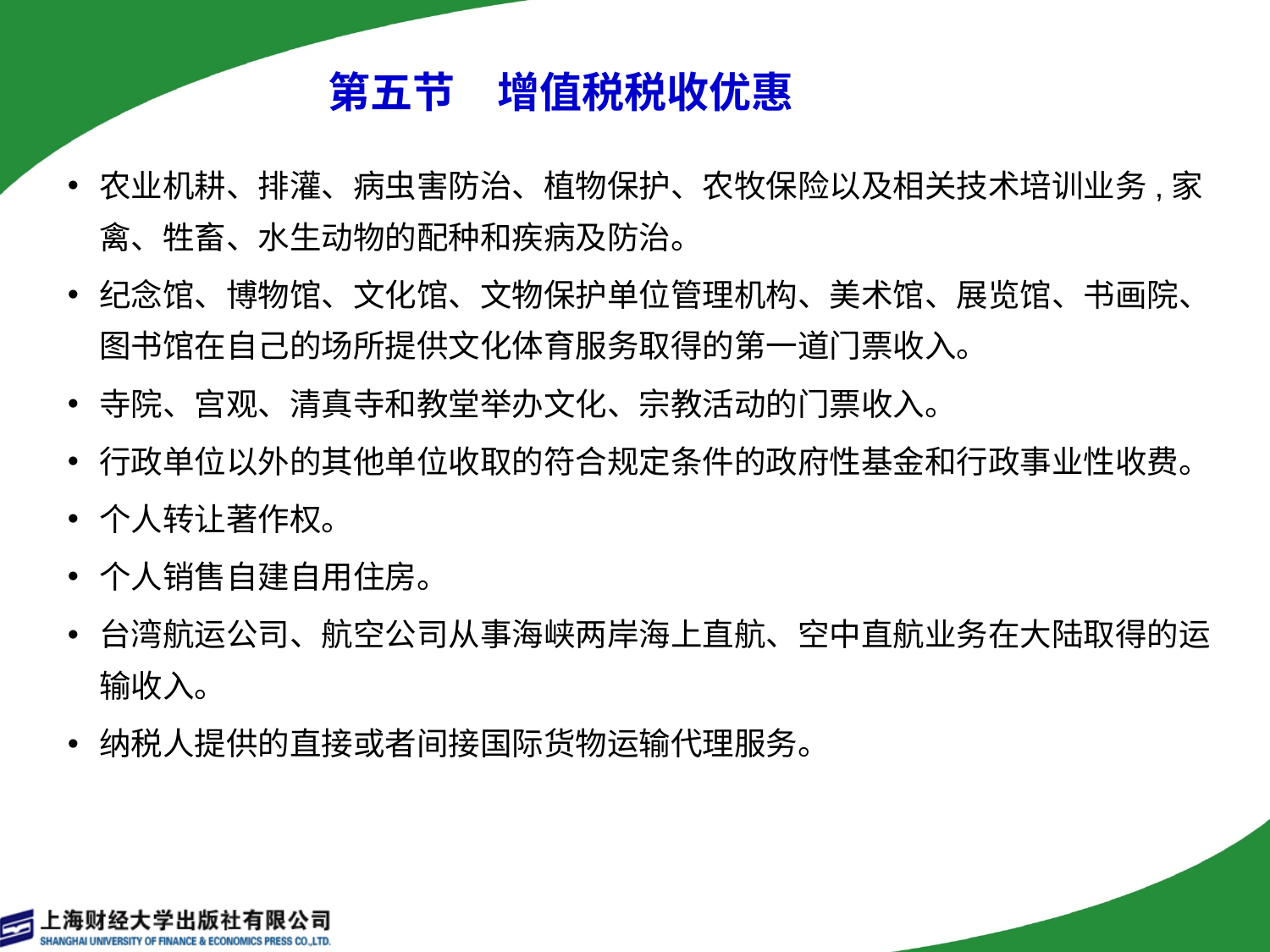

第五节　增值税税收优惠
农业机耕、排灌、病虫害防治、植物保护、农牧保险以及相关技术培训业务,家禽、牲畜、水生动物的配种和疾病及防治。
纪念馆、博物馆、文化馆、文物保护单位管理机构、美术馆、展览馆、书画院、图书馆在自己的场所提供文化体育服务取得的第一道门票收入。
寺院、宫观、清真寺和教堂举办文化、宗教活动的门票收入。
行政单位以外的其他单位收取的符合规定条件的政府性基金和行政事业性收费。
个人转让著作权。
个人销售自建自用住房。
台湾航运公司、航空公司从事海峡两岸海上直航、空中直航业务在大陆取得的运输收入。
纳税人提供的直接或者间接国际货物运输代理服务。